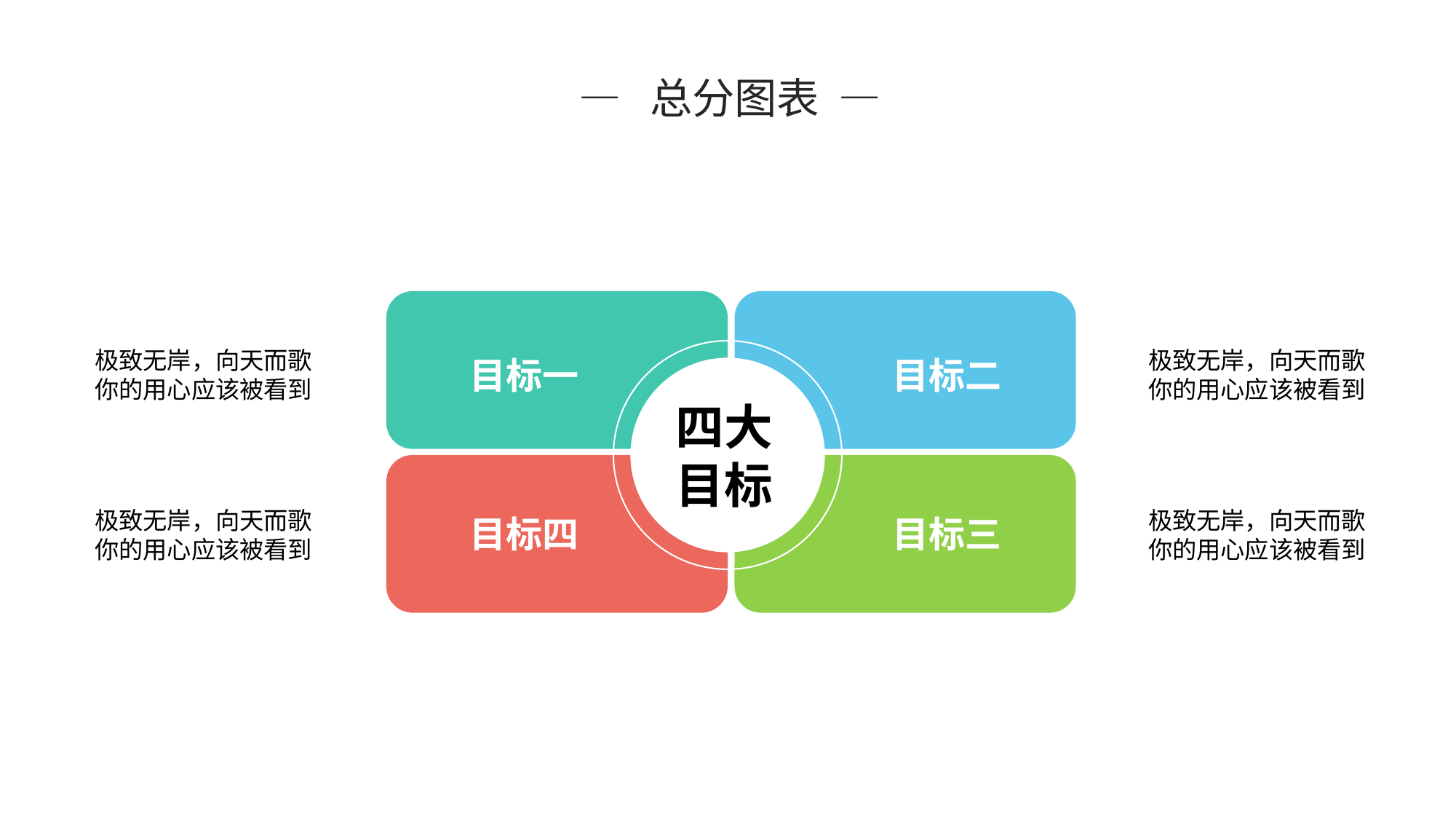

—  总分图表  —

目标一

目标二
极致无岸，向天而歌
你的用心应该被看到
极致无岸，向天而歌
你的用心应该被看到

四大
目标

目标四

目标三
极致无岸，向天而歌
你的用心应该被看到
极致无岸，向天而歌
你的用心应该被看到